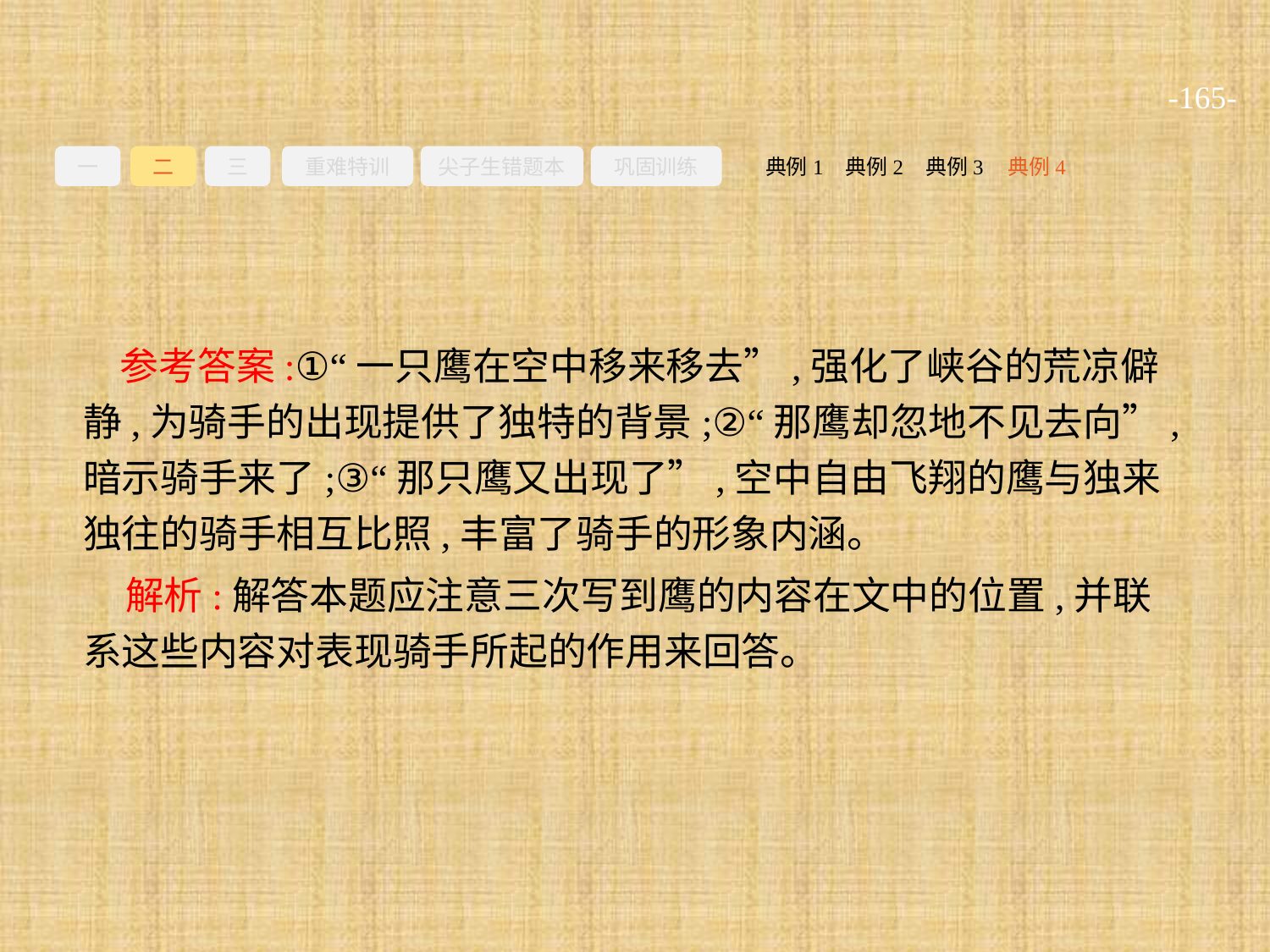

-165-
一
二
三
重难特训
尖子生错题本
巩固训练
典例3
典例2
典例4
典例1
参考答案:①“一只鹰在空中移来移去”,强化了峡谷的荒凉僻静,为骑手的出现提供了独特的背景;②“那鹰却忽地不见去向”,暗示骑手来了;③“那只鹰又出现了”,空中自由飞翔的鹰与独来独往的骑手相互比照,丰富了骑手的形象内涵。
解析:解答本题应注意三次写到鹰的内容在文中的位置,并联系这些内容对表现骑手所起的作用来回答。